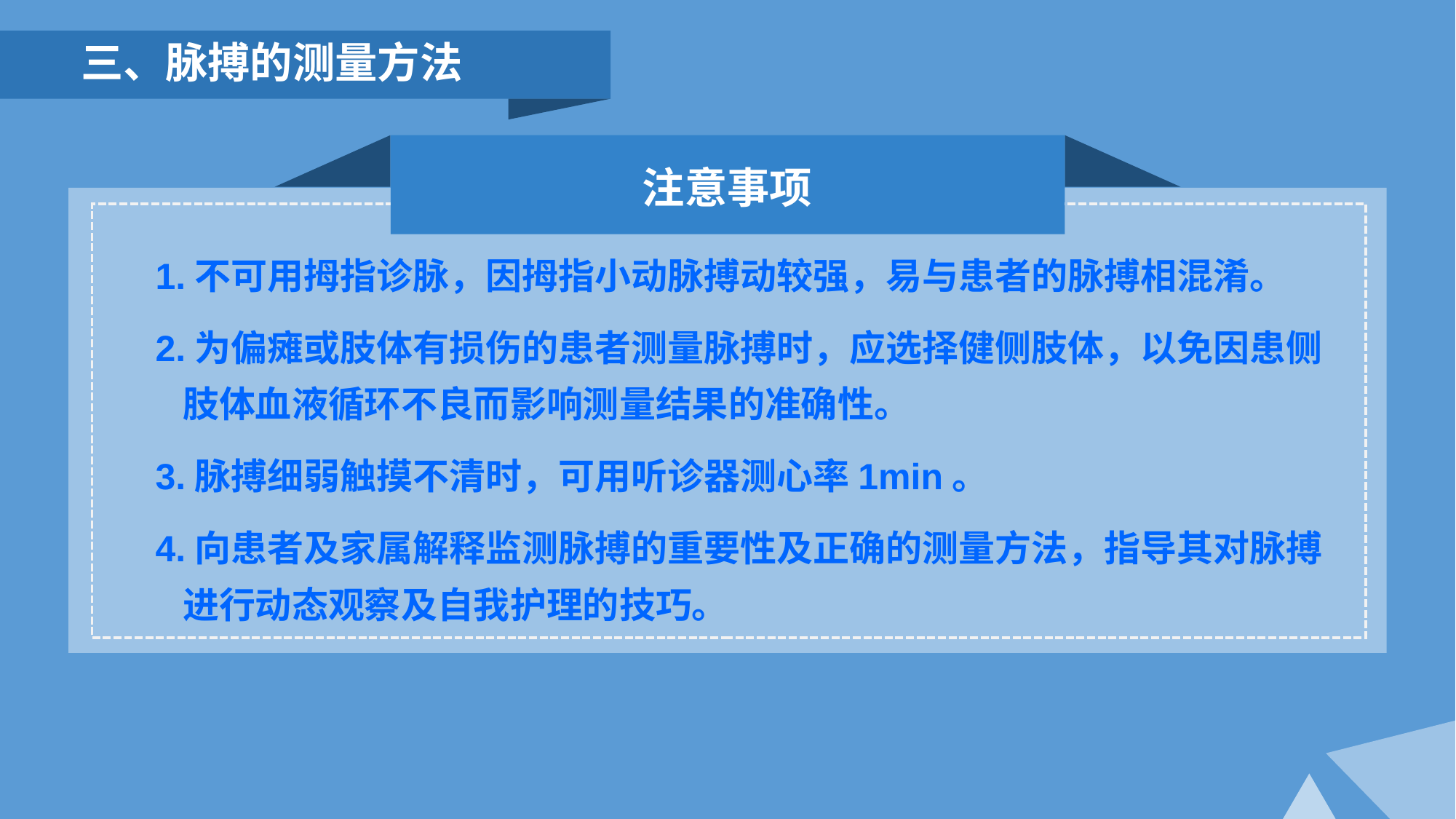

三、脉搏的测量方法

注意事项

1.不可用拇指诊脉，因拇指小动脉搏动较强，易与患者的脉搏相混淆。
2.为偏瘫或肢体有损伤的患者测量脉搏时，应选择健侧肢体，以免因患侧肢体血液循环不良而影响测量结果的准确性。
3.脉搏细弱触摸不清时，可用听诊器测心率1min。
4.向患者及家属解释监测脉搏的重要性及正确的测量方法，指导其对脉搏进行动态观察及自我护理的技巧。